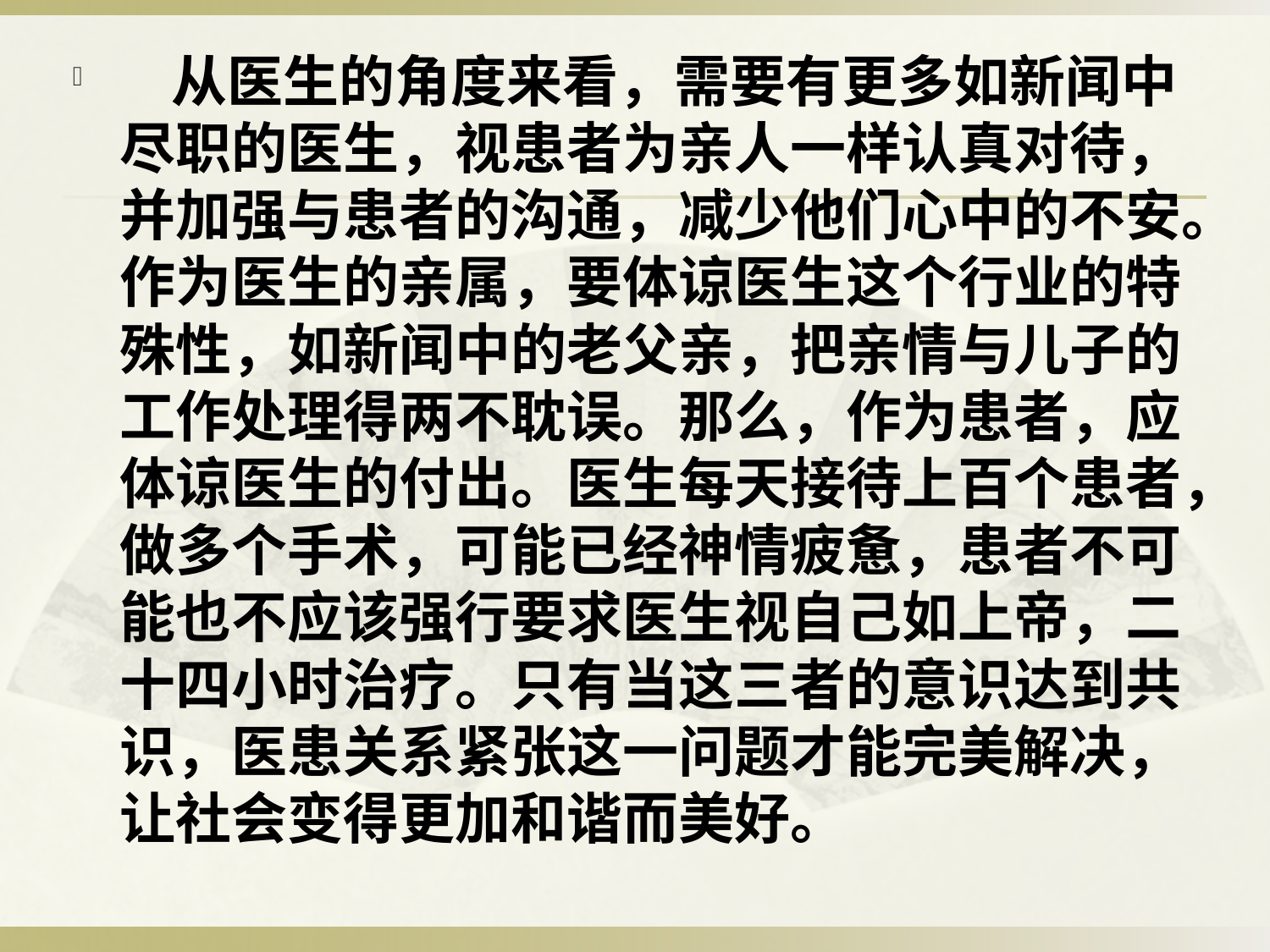

从医生的角度来看，需要有更多如新闻中尽职的医生，视患者为亲人一样认真对待，并加强与患者的沟通，减少他们心中的不安。作为医生的亲属，要体谅医生这个行业的特殊性，如新闻中的老父亲，把亲情与儿子的工作处理得两不耽误。那么，作为患者，应体谅医生的付出。医生每天接待上百个患者，做多个手术，可能已经神情疲惫，患者不可能也不应该强行要求医生视自己如上帝，二十四小时治疗。只有当这三者的意识达到共识，医患关系紧张这一问题才能完美解决，让社会变得更加和谐而美好。